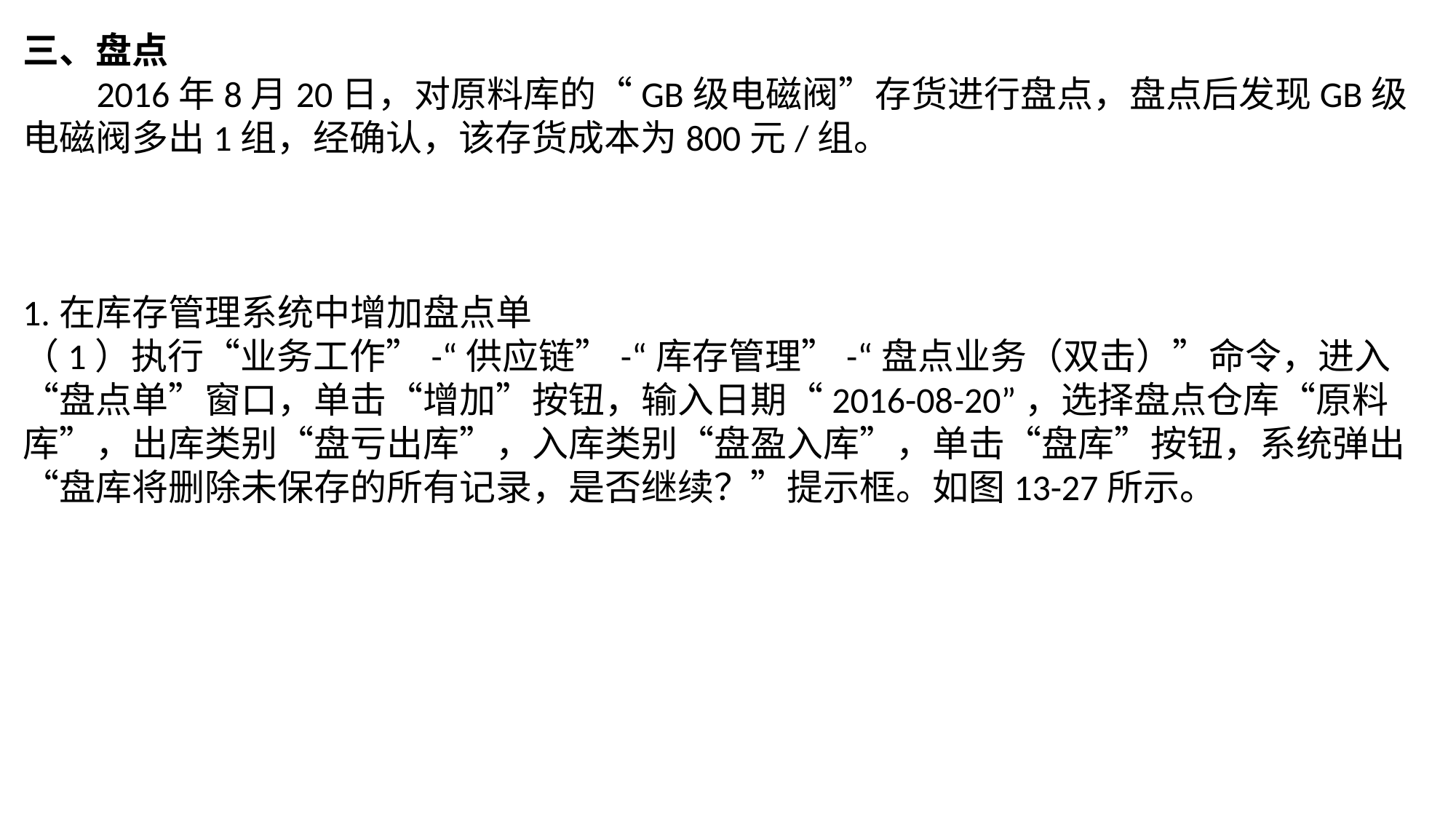

三、盘点
         2016年8月20日，对原料库的“GB级电磁阀”存货进行盘点，盘点后发现GB级电磁阀多出1组，经确认，该存货成本为800元/组。

1.在库存管理系统中增加盘点单
（1）执行“业务工作”-“供应链”-“库存管理”-“盘点业务（双击）”命令，进入“盘点单”窗口，单击“增加”按钮，输入日期“2016-08-20”，选择盘点仓库“原料库”，出库类别“盘亏出库”，入库类别“盘盈入库”，单击“盘库”按钮，系统弹出“盘库将删除未保存的所有记录，是否继续？”提示框。如图13-27所示。